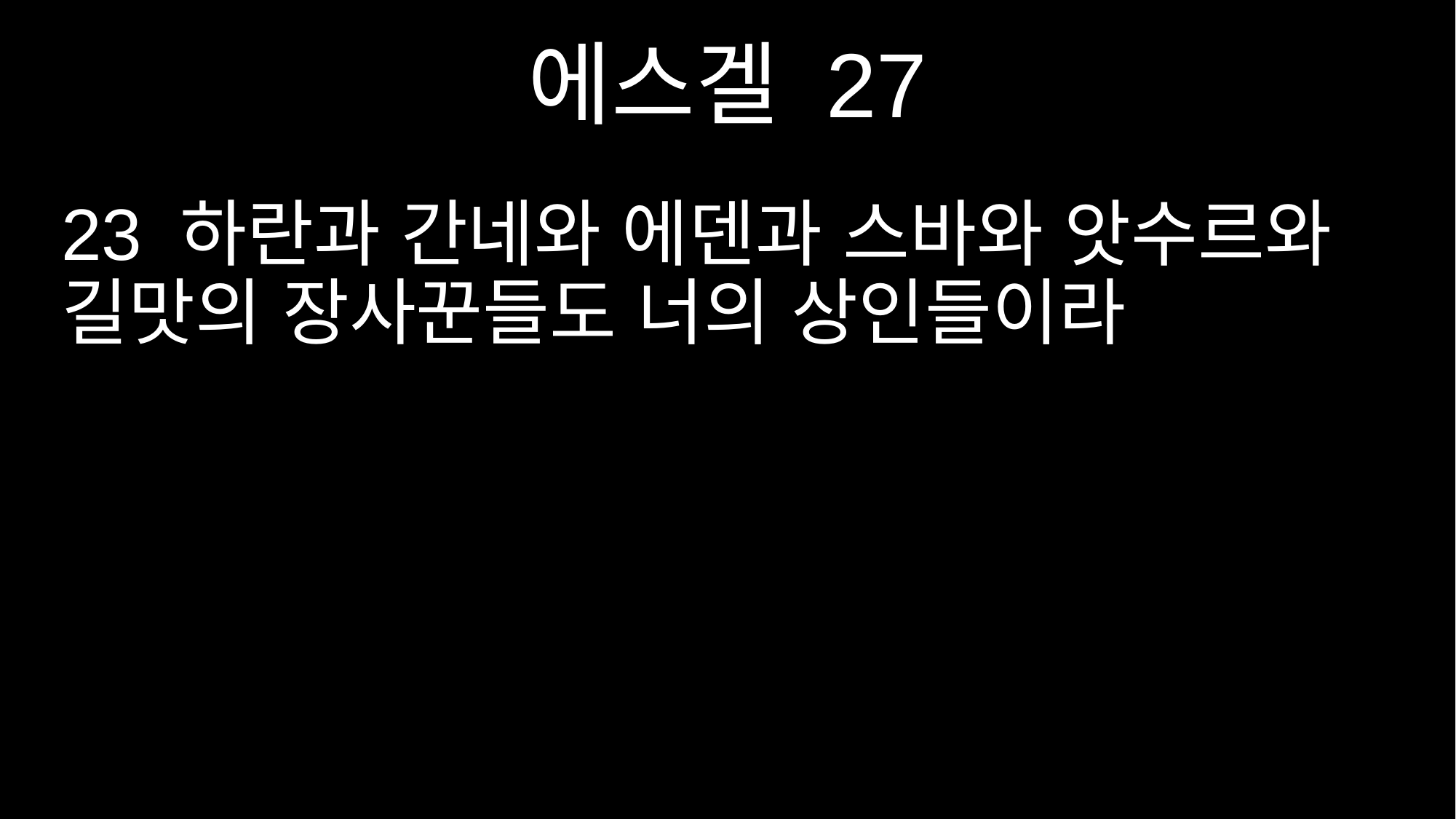

에스겔 27
23 하란과 간네와 에덴과 스바와 앗수르와 길맛의 장사꾼들도 너의 상인들이라